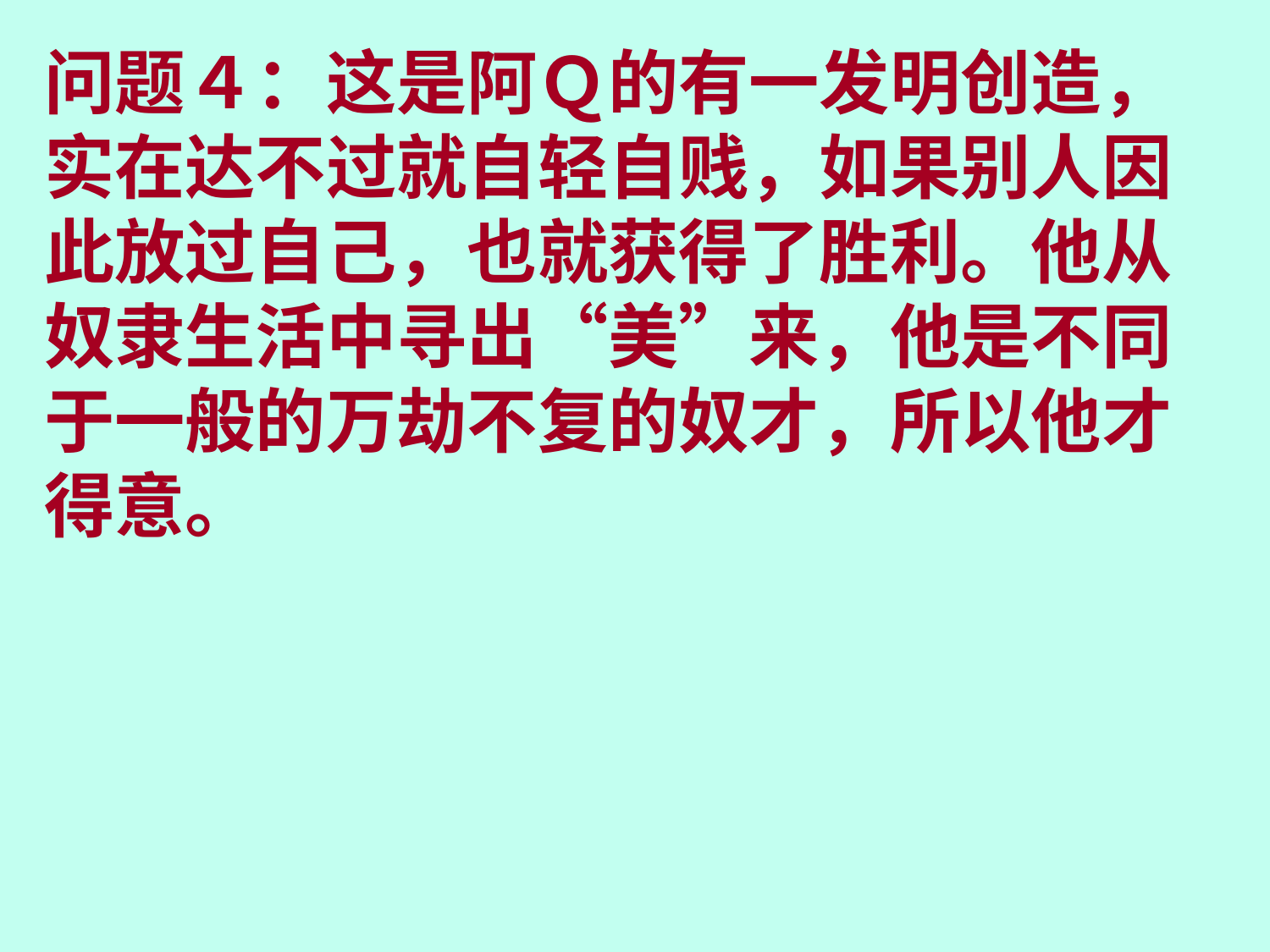

问题４：这是阿Ｑ的有一发明创造，实在达不过就自轻自贱，如果别人因此放过自己，也就获得了胜利。他从奴隶生活中寻出“美”来，他是不同于一般的万劫不复的奴才，所以他才得意。